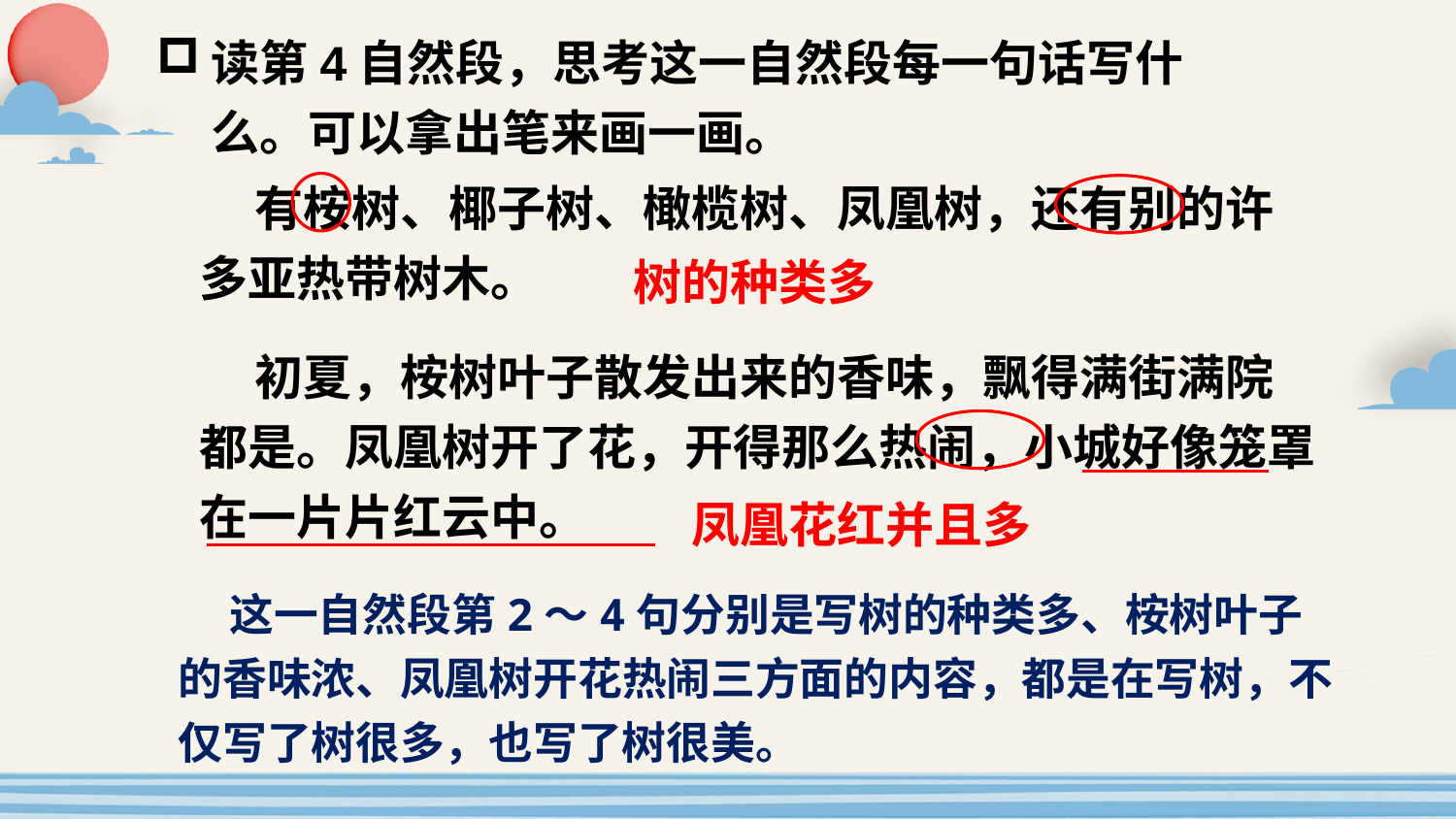

读第4自然段，思考这一自然段每一句话写什么。可以拿出笔来画一画。
    有桉树、椰子树、橄榄树、凤凰树，还有别的许多亚热带树木。

树的种类多
    初夏，桉树叶子散发出来的香味，飘得满街满院都是。凤凰树开了花，开得那么热闹，小城好像笼罩在一片片红云中。

凤凰花红并且多
    这一自然段第2～4句分别是写树的种类多、桉树叶子的香味浓、凤凰树开花热闹三方面的内容，都是在写树，不仅写了树很多，也写了树很美。